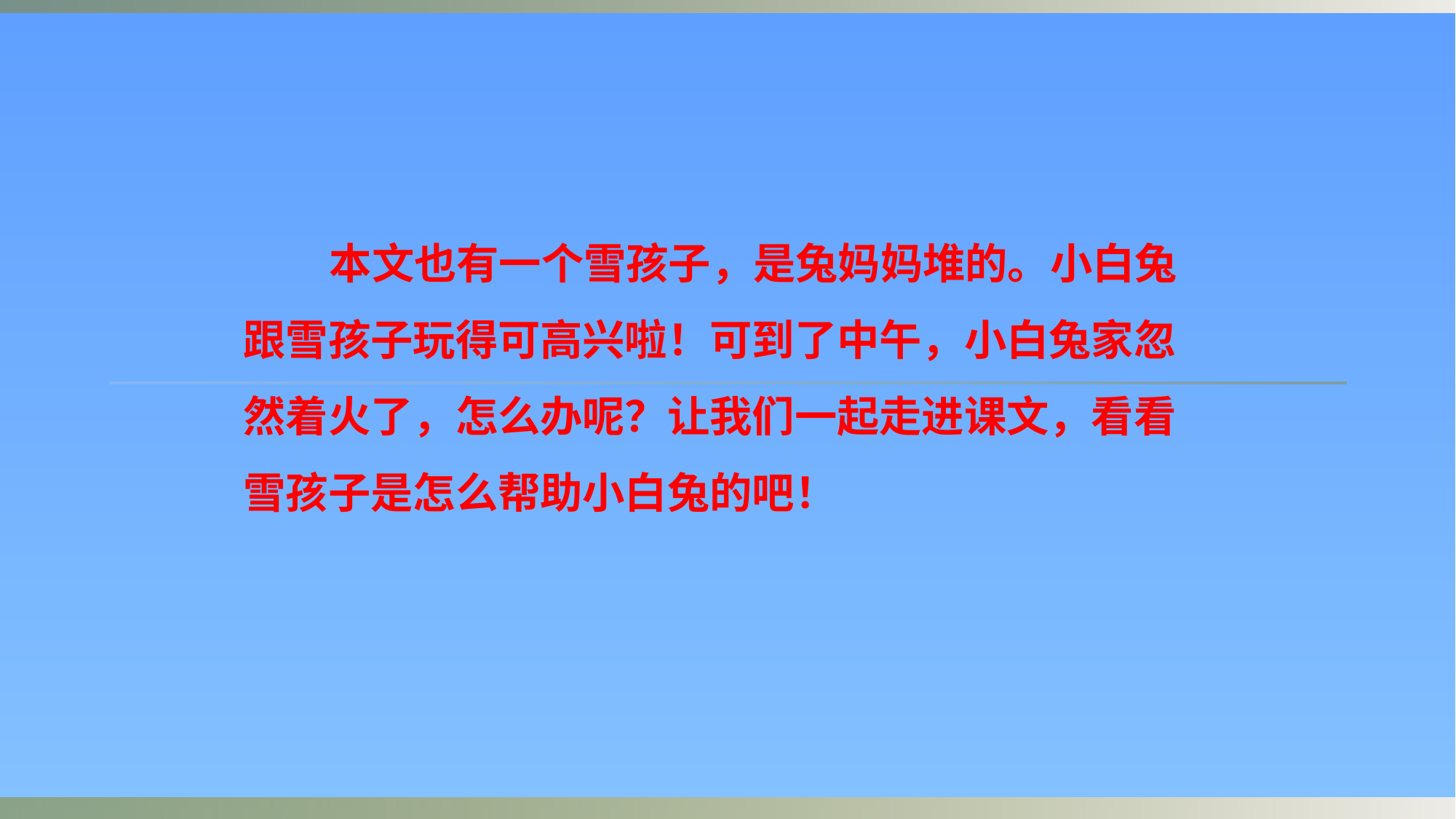

本文也有一个雪孩子，是兔妈妈堆的。小白兔跟雪孩子玩得可高兴啦！可到了中午，小白兔家忽然着火了，怎么办呢？让我们一起走进课文，看看雪孩子是怎么帮助小白兔的吧！